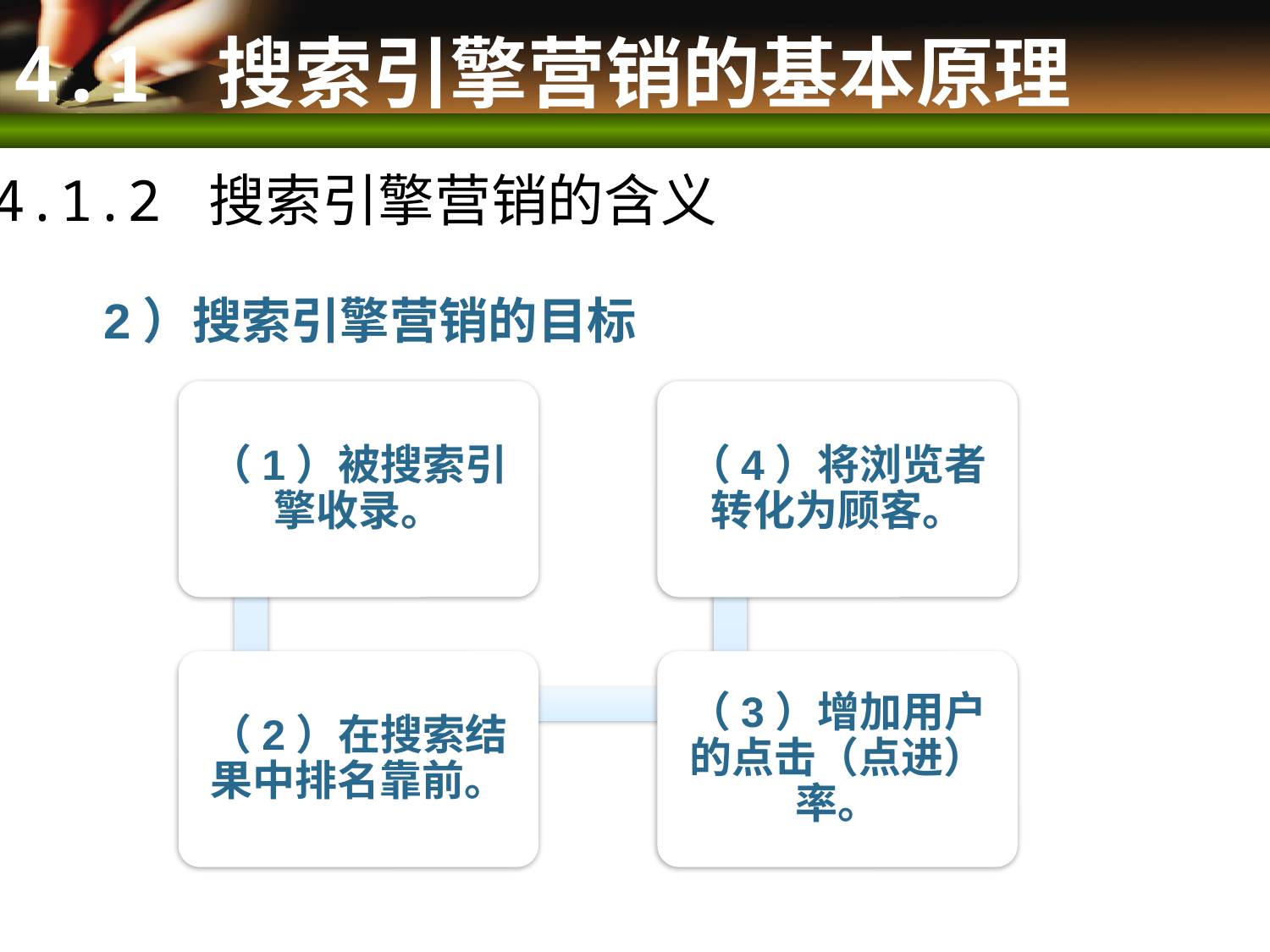

4.1 搜索引擎营销的基本原理
4.1.2 搜索引擎营销的含义
  2）搜索引擎营销的目标

（1）被搜索引擎收录。
（2）在搜索结果中排名靠前。
（3）增加用户的点击（点进）率。
（4）将浏览者转化为顾客。